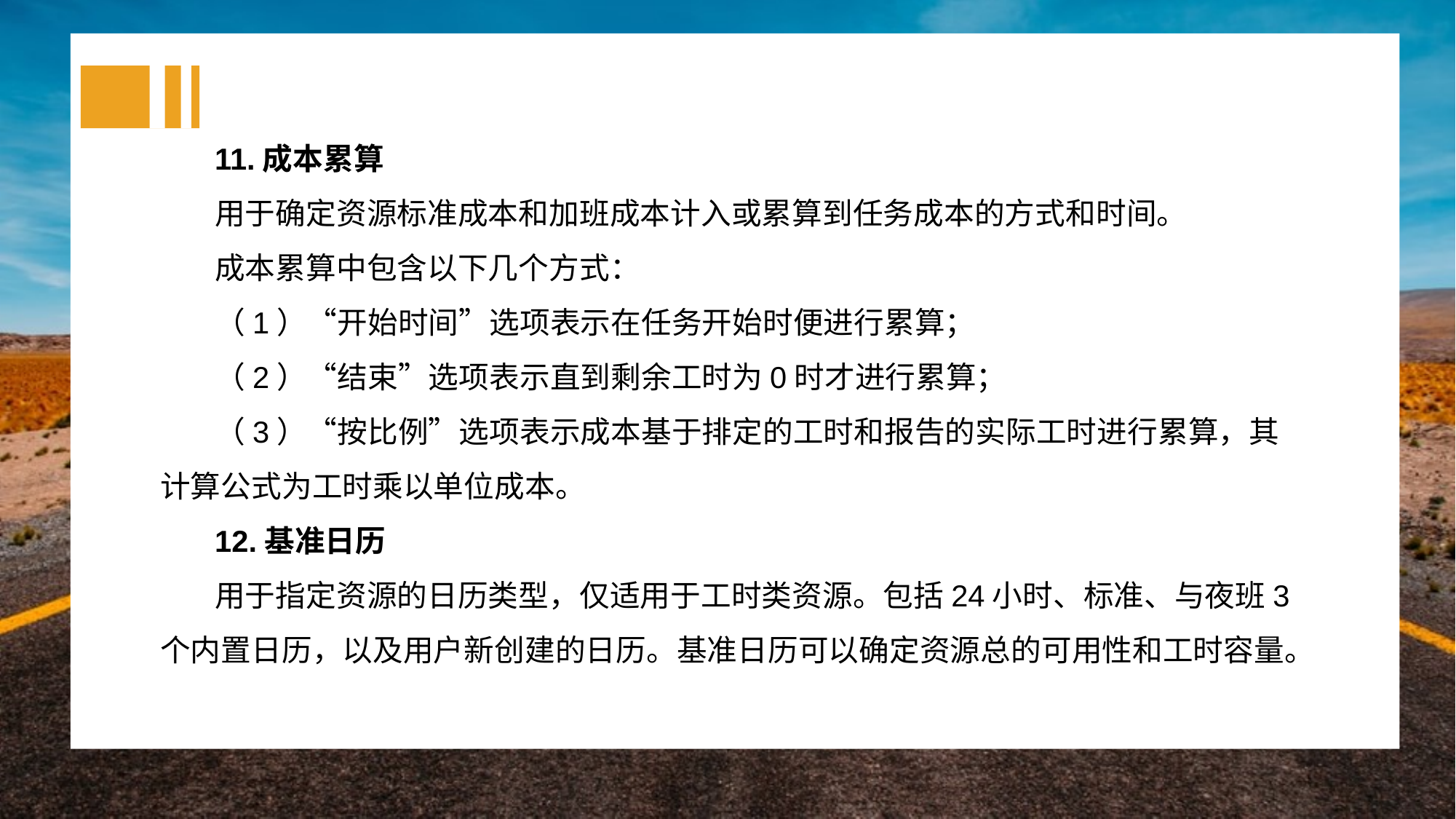

11.成本累算
用于确定资源标准成本和加班成本计入或累算到任务成本的方式和时间。
成本累算中包含以下几个方式：
（1）“开始时间”选项表示在任务开始时便进行累算；
（2）“结束”选项表示直到剩余工时为0时才进行累算；
（3）“按比例”选项表示成本基于排定的工时和报告的实际工时进行累算，其计算公式为工时乘以单位成本。
12.基准日历
用于指定资源的日历类型，仅适用于工时类资源。包括24小时、标准、与夜班3个内置日历，以及用户新创建的日历。基准日历可以确定资源总的可用性和工时容量。